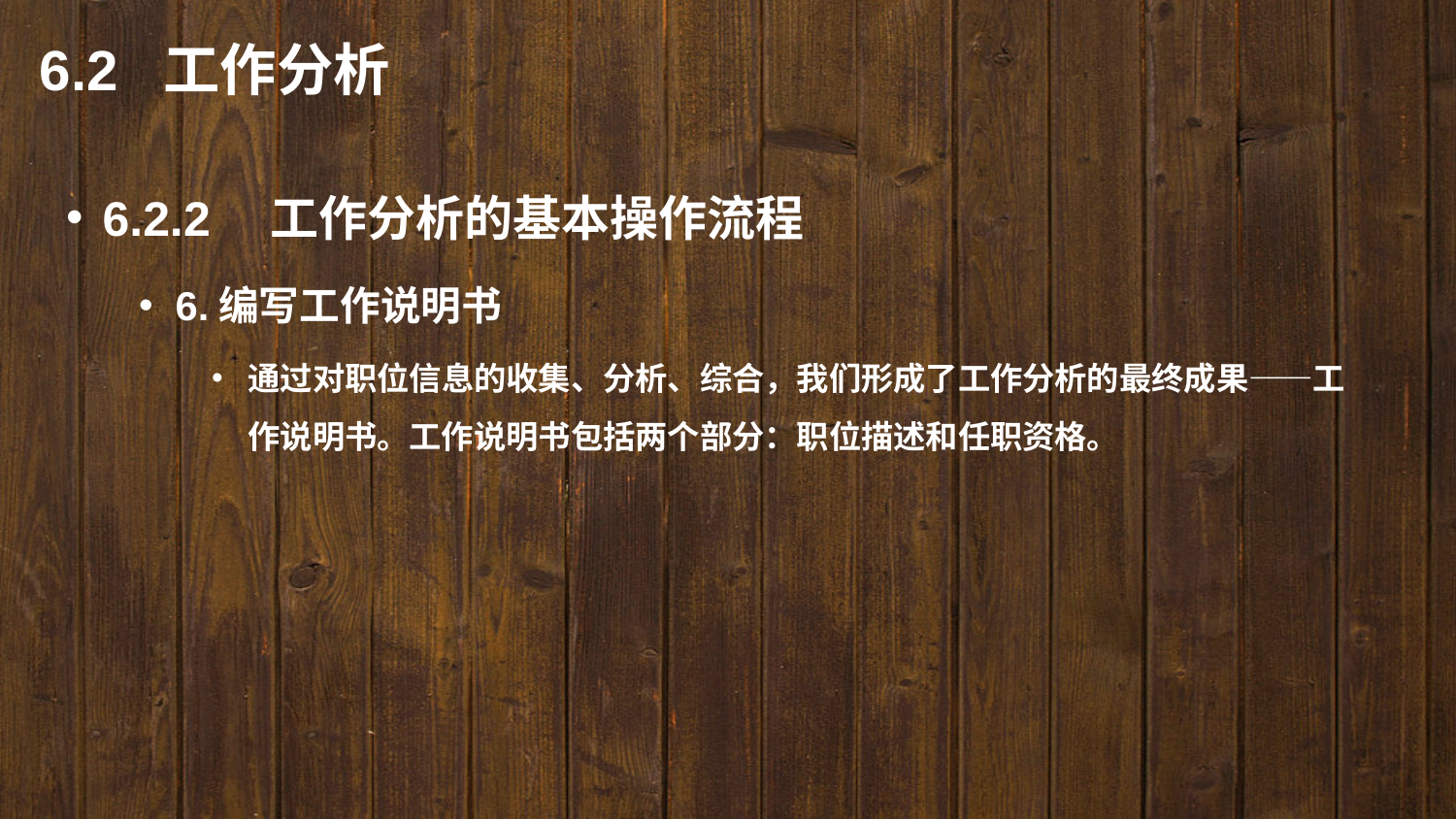

6.2  工作分析
6.2.2　工作分析的基本操作流程
6.编写工作说明书
通过对职位信息的收集、分析、综合，我们形成了工作分析的最终成果——工作说明书。工作说明书包括两个部分：职位描述和任职资格。